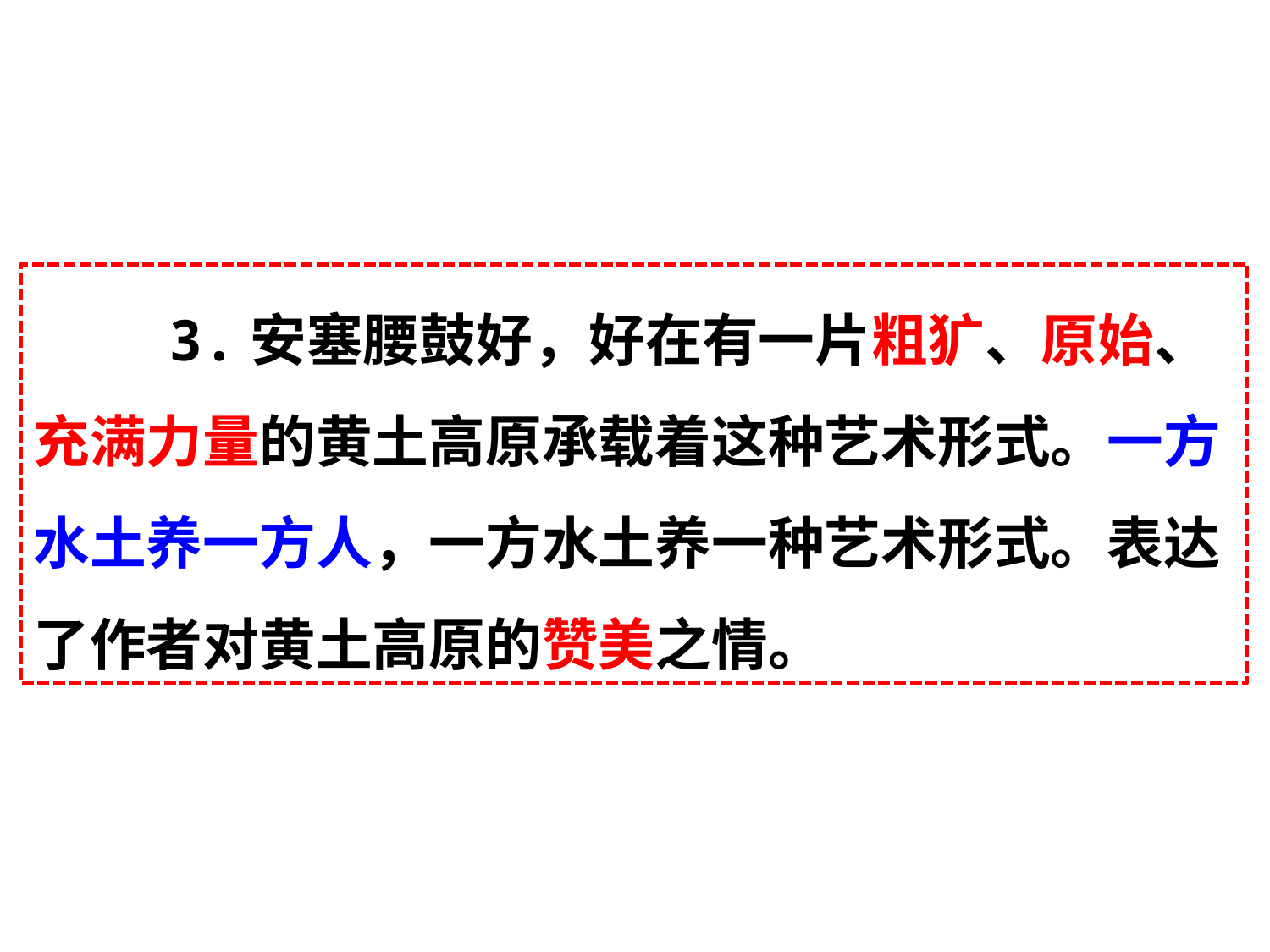

3.安塞腰鼓好，好在有一片粗犷、原始、充满力量的黄土高原承载着这种艺术形式。一方水土养一方人，一方水土养一种艺术形式。表达了作者对黄土高原的赞美之情。